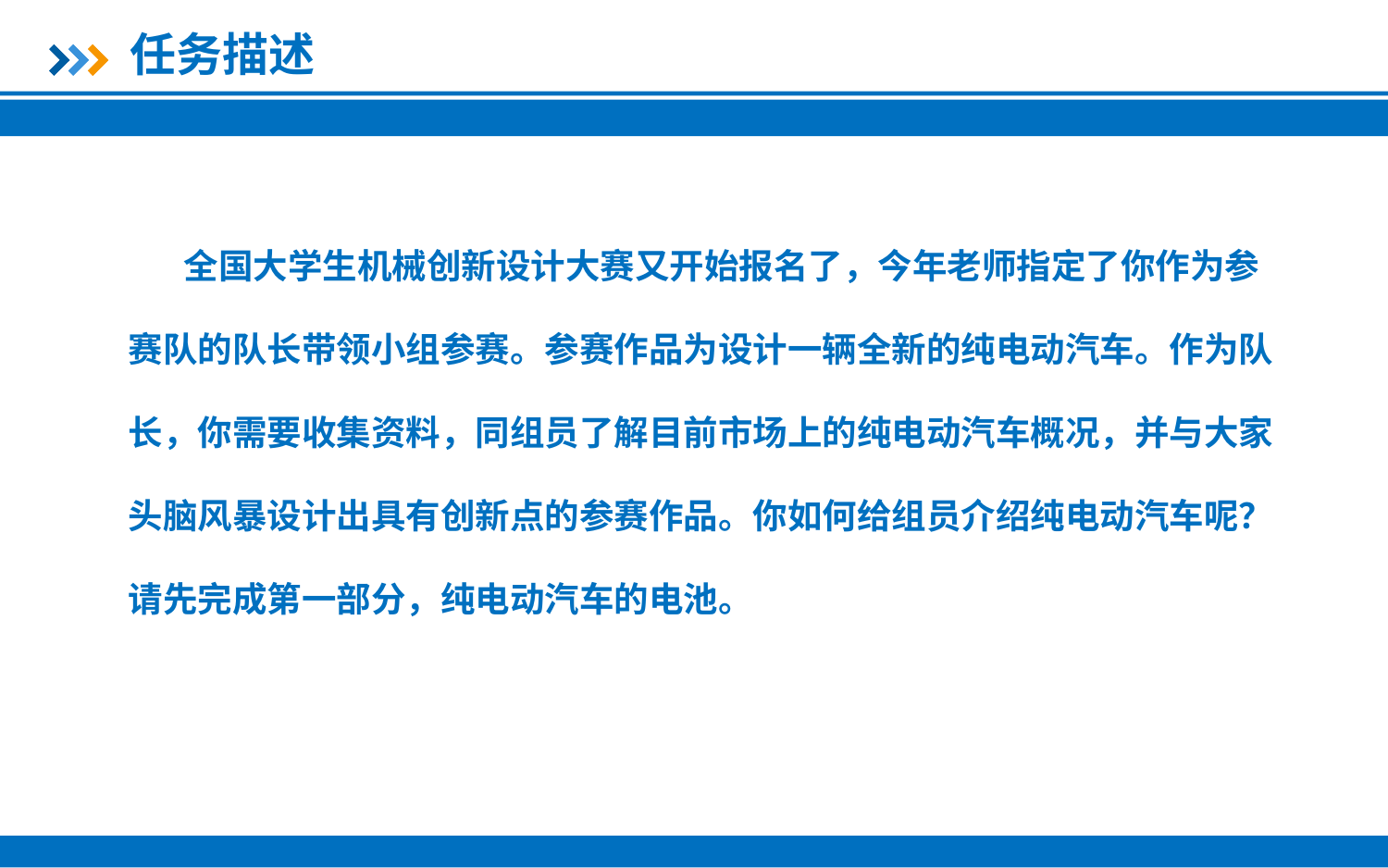

任务描述
      全国大学生机械创新设计大赛又开始报名了，今年老师指定了你作为参赛队的队长带领小组参赛。参赛作品为设计一辆全新的纯电动汽车。作为队长，你需要收集资料，同组员了解目前市场上的纯电动汽车概况，并与大家头脑风暴设计出具有创新点的参赛作品。你如何给组员介绍纯电动汽车呢？请先完成第一部分，纯电动汽车的电池。